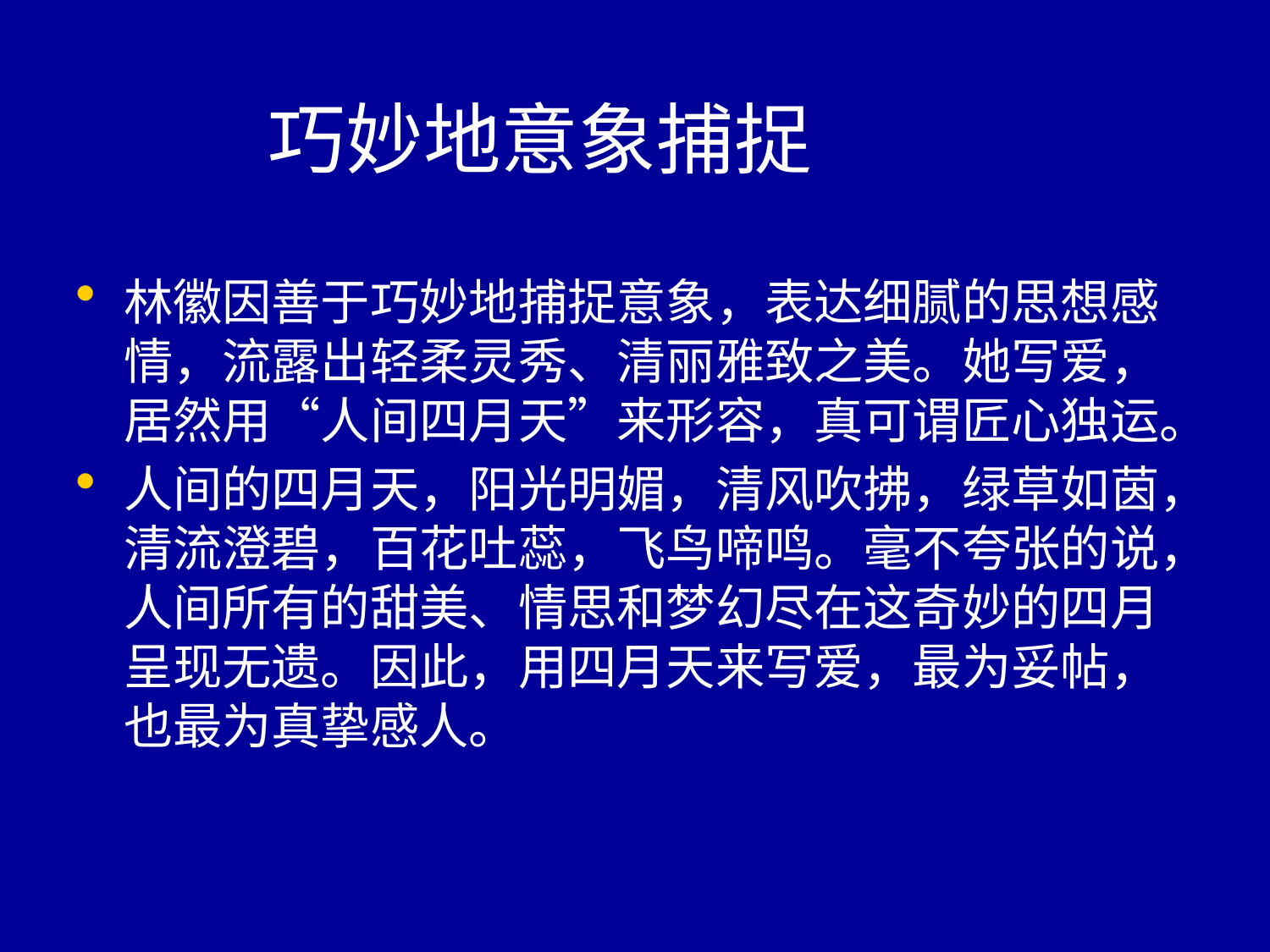

# 巧妙地意象捕捉
林徽因善于巧妙地捕捉意象，表达细腻的思想感情，流露出轻柔灵秀、清丽雅致之美。她写爱，居然用“人间四月天”来形容，真可谓匠心独运。
人间的四月天，阳光明媚，清风吹拂，绿草如茵，清流澄碧，百花吐蕊，飞鸟啼鸣。毫不夸张的说，人间所有的甜美、情思和梦幻尽在这奇妙的四月呈现无遗。因此，用四月天来写爱，最为妥帖，也最为真挚感人。